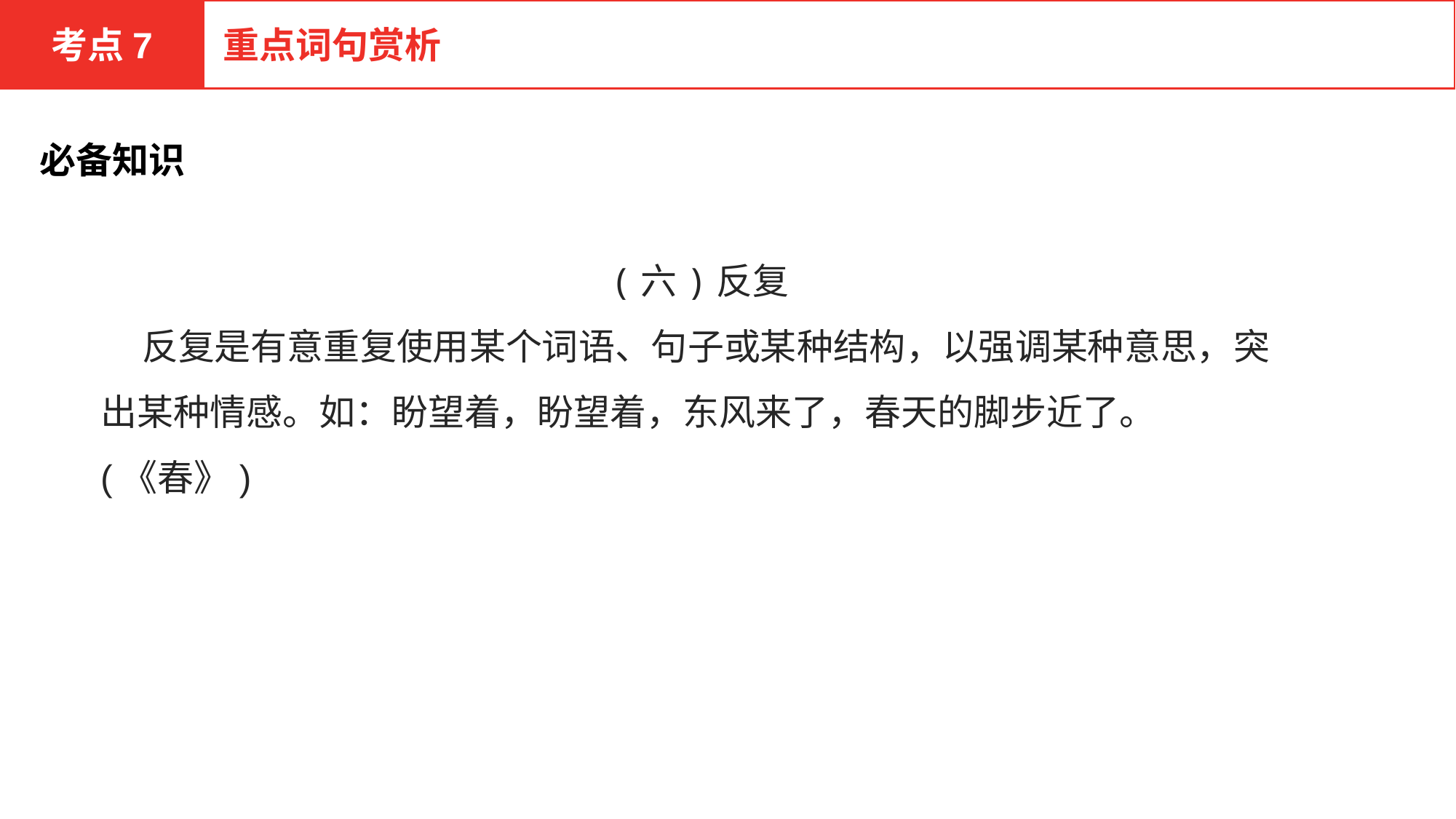

考点7
重点词句赏析
必备知识

(六)反复
    反复是有意重复使用某个词语、句子或某种结构，以强调某种意思，突出某种情感。如：盼望着，盼望着，东风来了，春天的脚步近了。(《春》)